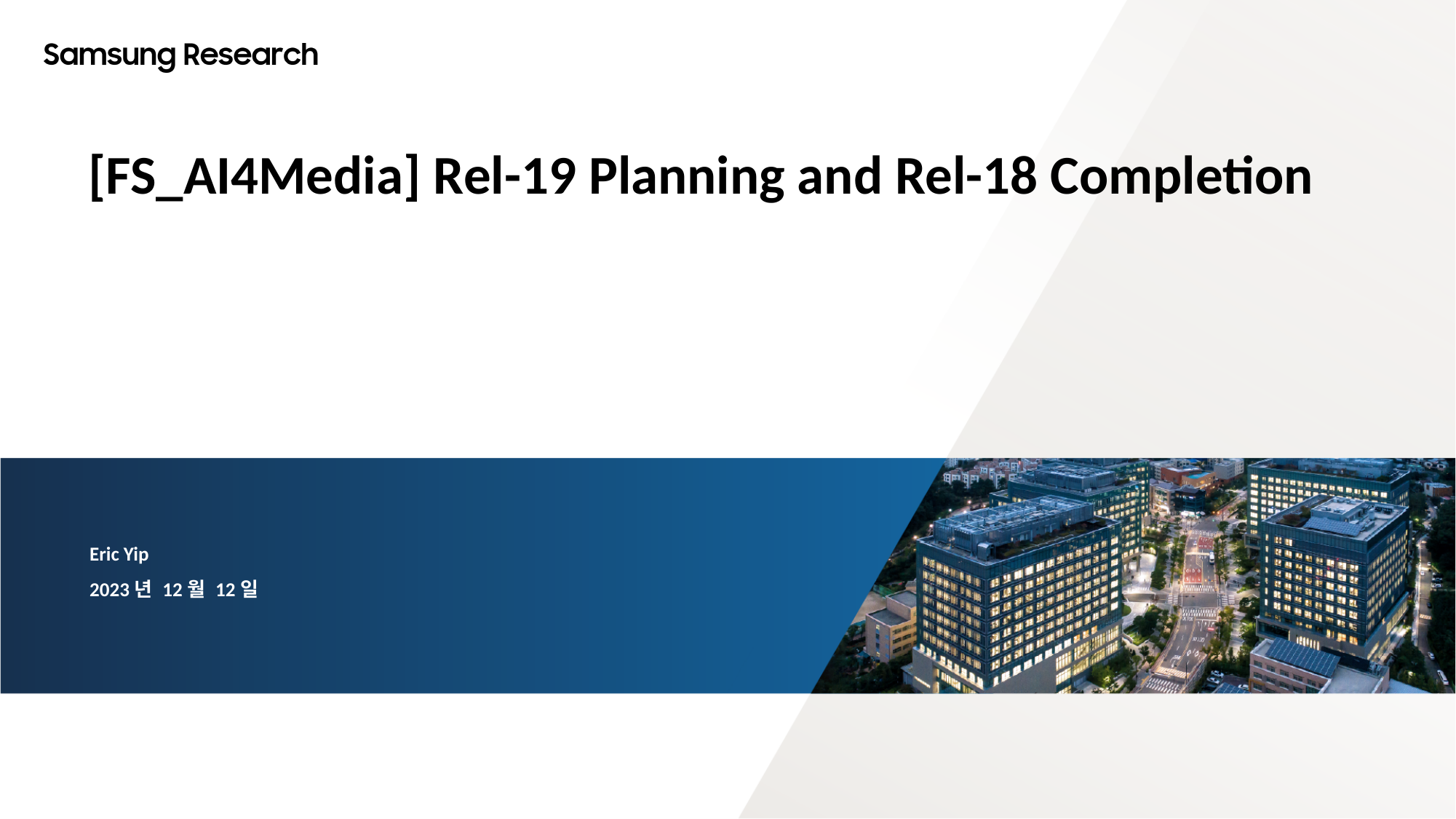

[FS_AI4Media] Rel-19 Planning and Rel-18 Completion

Eric Yip
2023년 12월 12일